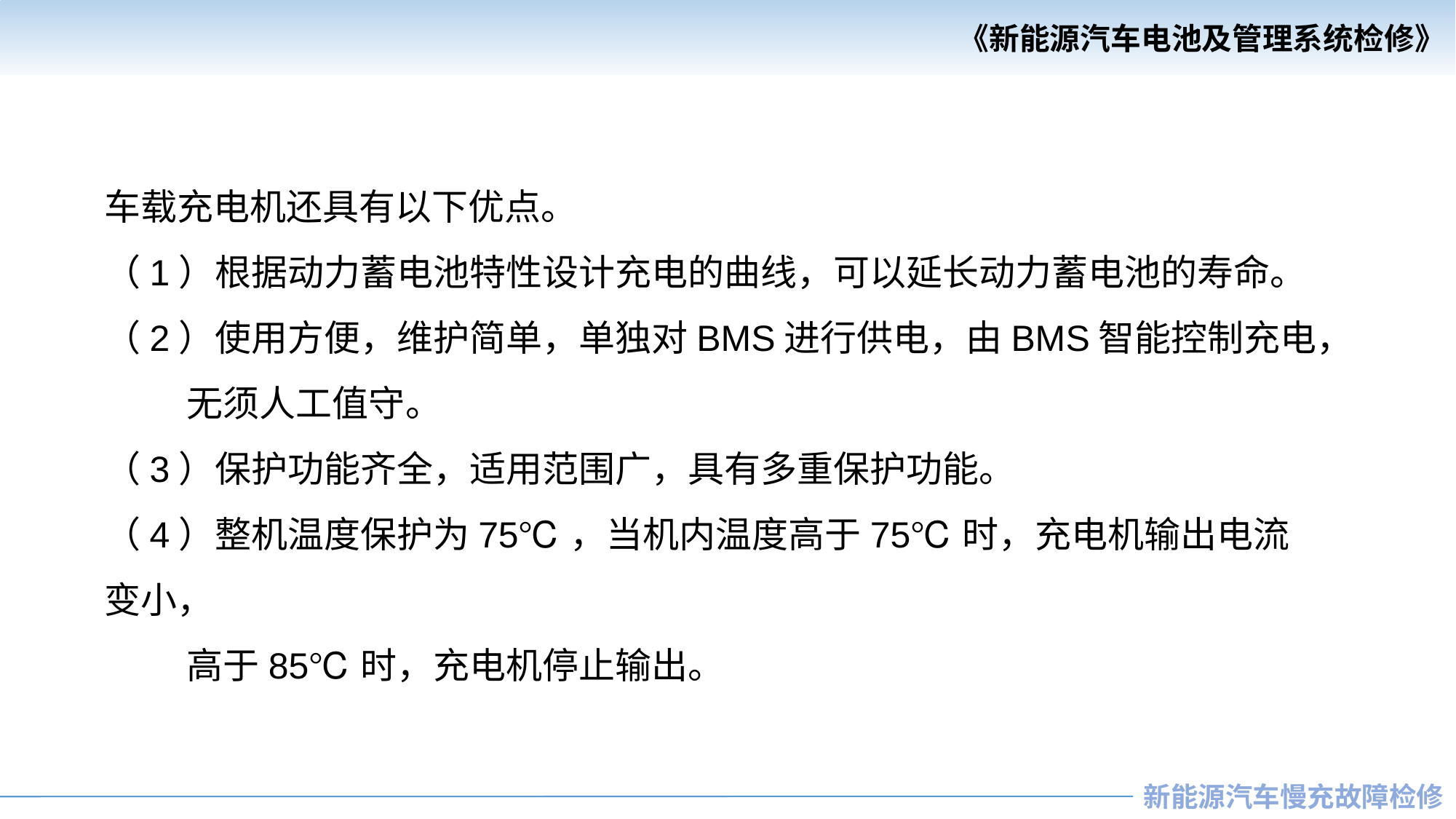

车载充电机还具有以下优点。
（1）根据动力蓄电池特性设计充电的曲线，可以延长动力蓄电池的寿命。
（2）使用方便，维护简单，单独对BMS进行供电，由BMS智能控制充电，
         无须人工值守。
（3）保护功能齐全，适用范围广，具有多重保护功能。
（4）整机温度保护为75℃，当机内温度高于75℃时，充电机输出电流变小，
         高于85℃时，充电机停止输出。